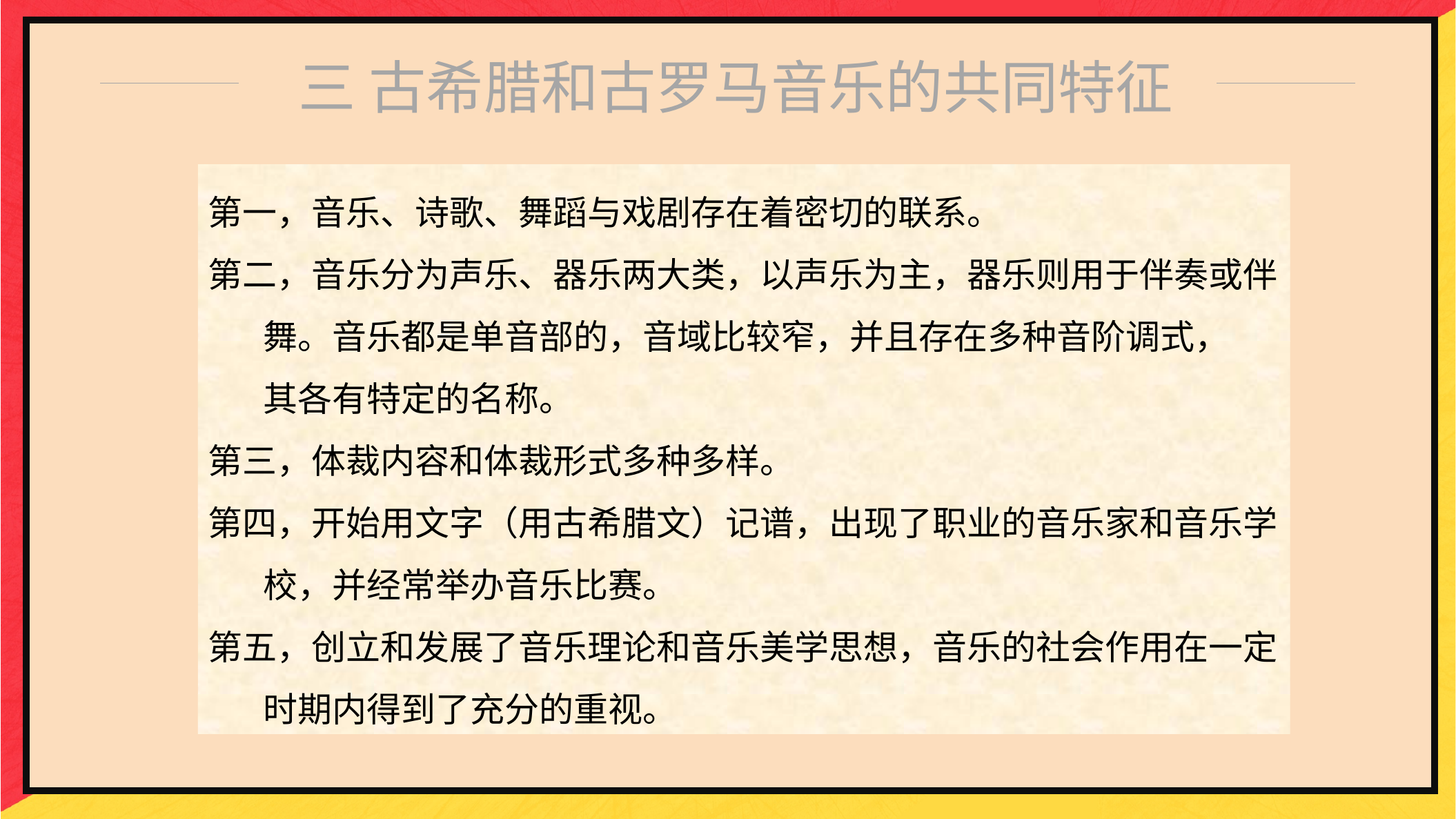

三 古希腊和古罗马音乐的共同特征
第一，音乐、诗歌、舞蹈与戏剧存在着密切的联系。
第二，音乐分为声乐、器乐两大类，以声乐为主，器乐则用于伴奏或伴
      舞。音乐都是单音部的，音域比较窄，并且存在多种音阶调式，
      其各有特定的名称。
第三，体裁内容和体裁形式多种多样。
第四，开始用文字（用古希腊文）记谱，出现了职业的音乐家和音乐学
      校，并经常举办音乐比赛。
第五，创立和发展了音乐理论和音乐美学思想，音乐的社会作用在一定
      时期内得到了充分的重视。